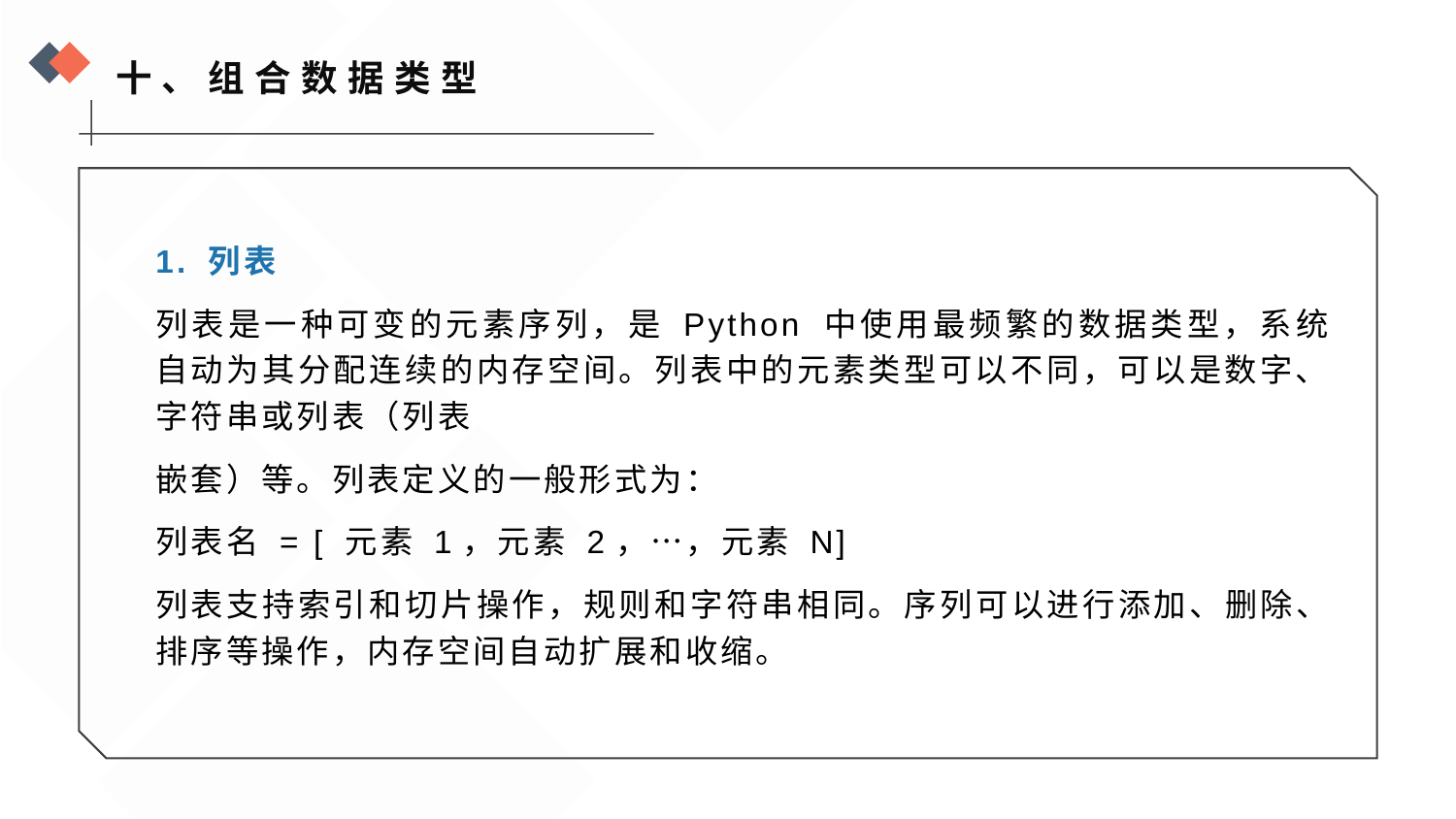

十、组合数据类型

1. 列表
列表是一种可变的元素序列，是 Python 中使用最频繁的数据类型，系统自动为其分配连续的内存空间。列表中的元素类型可以不同，可以是数字、字符串或列表（列表
嵌套）等。列表定义的一般形式为：
列表名 = [ 元素 1，元素 2，…，元素 N]
列表支持索引和切片操作，规则和字符串相同。序列可以进行添加、删除、排序等操作，内存空间自动扩展和收缩。